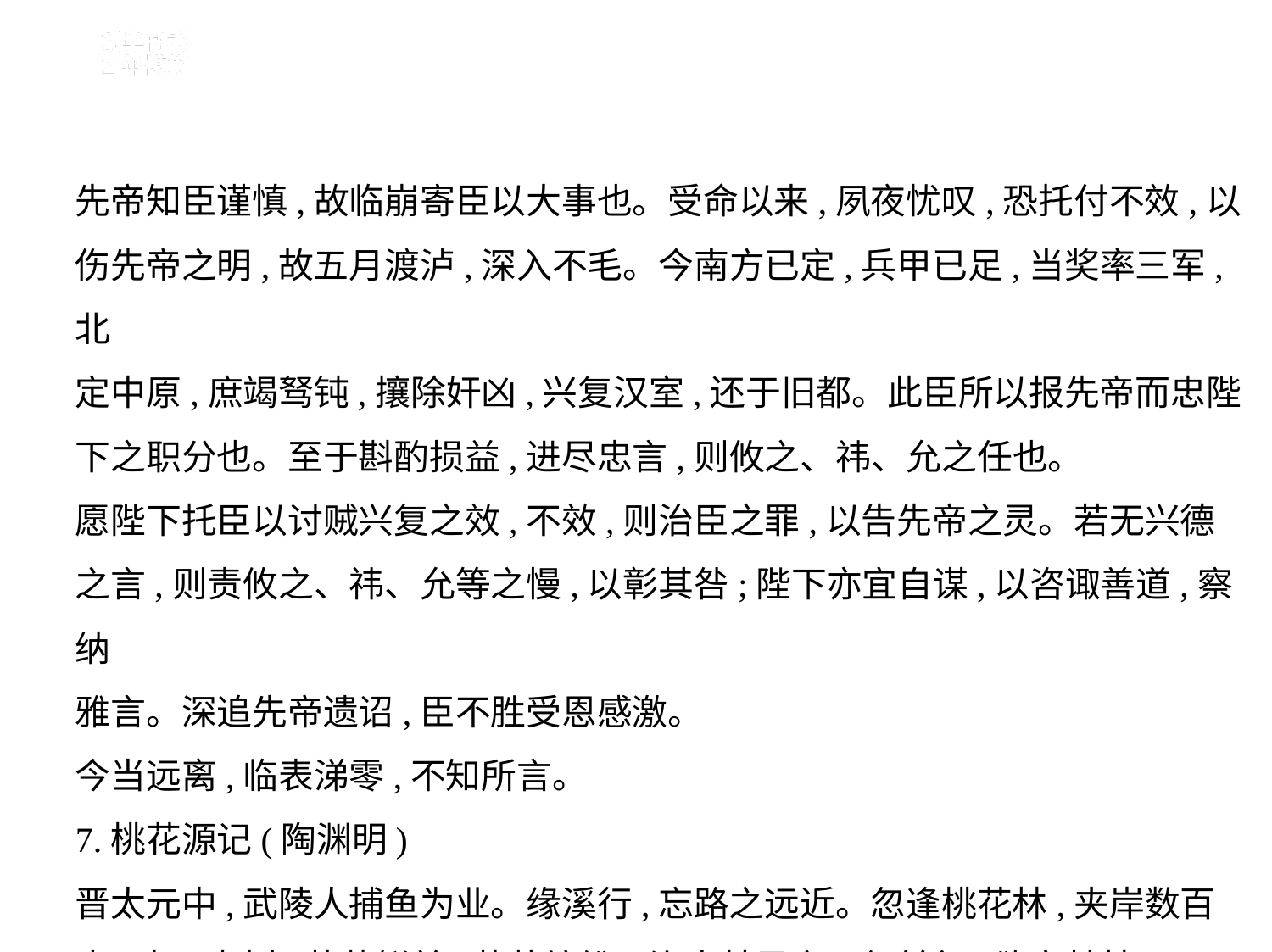

先帝知臣谨慎,故临崩寄臣以大事也。受命以来,夙夜忧叹,恐托付不效,以
伤先帝之明,故五月渡泸,深入不毛。今南方已定,兵甲已足,当奖率三军,北
定中原,庶竭驽钝,攘除奸凶,兴复汉室,还于旧都。此臣所以报先帝而忠陛
下之职分也。至于斟酌损益,进尽忠言,则攸之、祎、允之任也。
愿陛下托臣以讨贼兴复之效,不效,则治臣之罪,以告先帝之灵。若无兴德
之言,则责攸之、祎、允等之慢,以彰其咎;陛下亦宜自谋,以咨诹善道,察纳
雅言。深追先帝遗诏,臣不胜受恩感激。
今当远离,临表涕零,不知所言。
7.桃花源记(陶渊明)
晋太元中,武陵人捕鱼为业。缘溪行,忘路之远近。忽逢桃花林,夹岸数百
步,中无杂树,芳草鲜美,落英缤纷。渔人甚异之。复前行,欲穷其林。